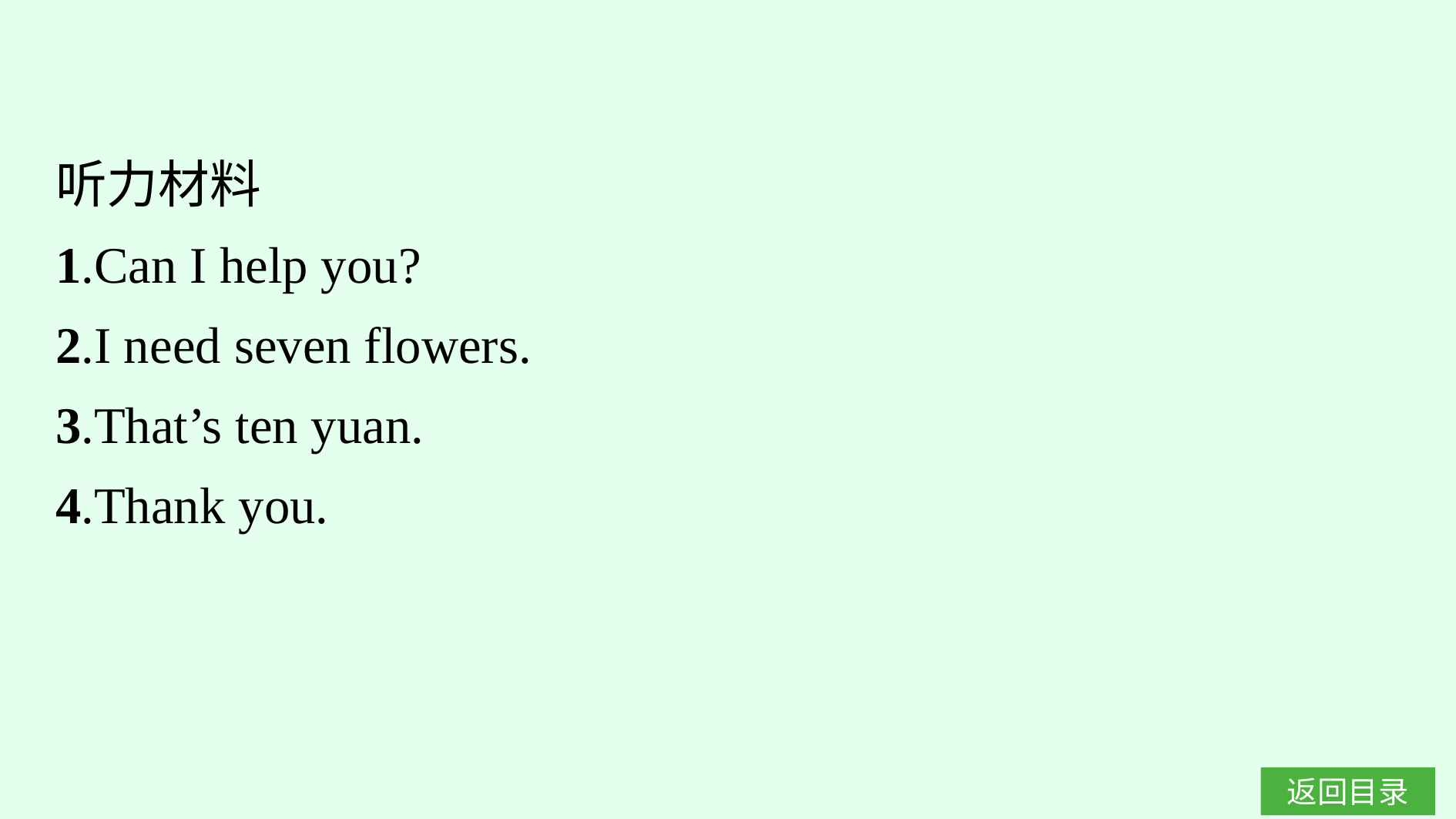

听力材料
1.Can I help you?
2.I need seven flowers.
3.That’s ten yuan.
4.Thank you.